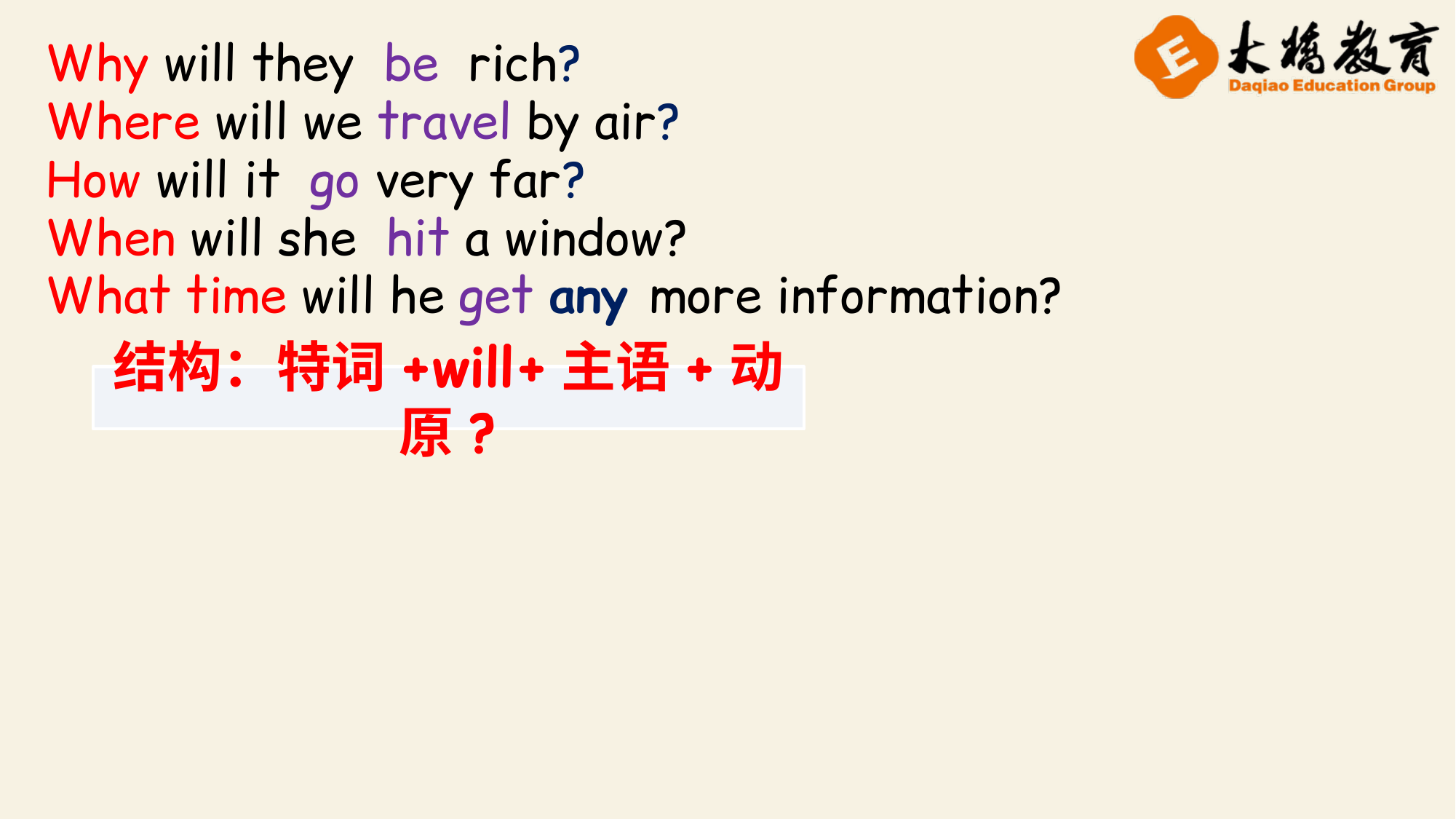

Why will they  be  rich?
Where will we travel by air?
How will it  go very far?
When will she  hit a window?
What time will he get any more information?
结构：特词+will+主语+动原?